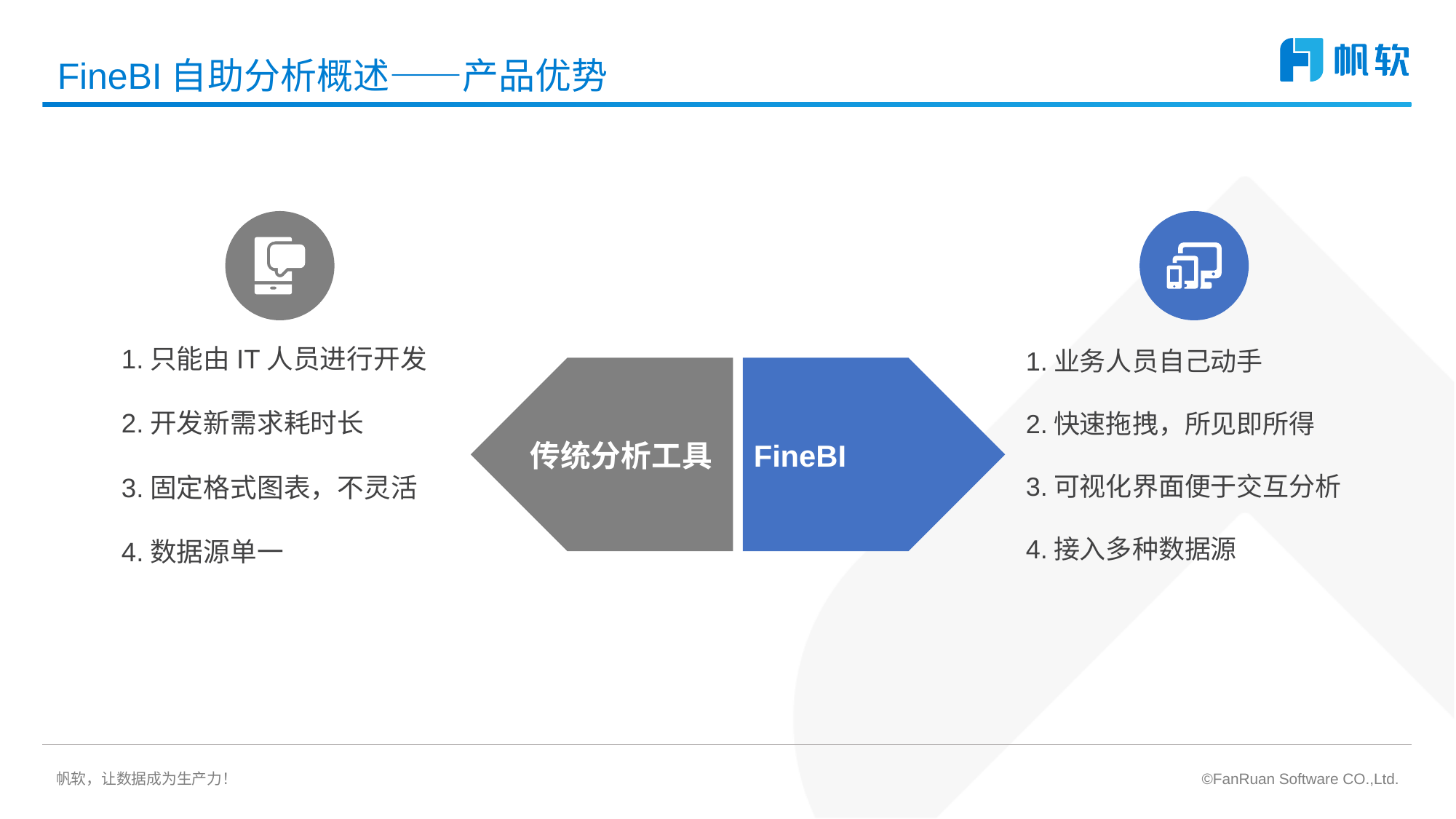

# FineBI自助分析概述——产品优势

1.只能由IT人员进行开发

2.开发新需求耗时长

3.固定格式图表，不灵活

4.数据源单一
传统分析工具
FineBI
1.业务人员自己动手

2.快速拖拽，所见即所得

3.可视化界面便于交互分析

4.接入多种数据源